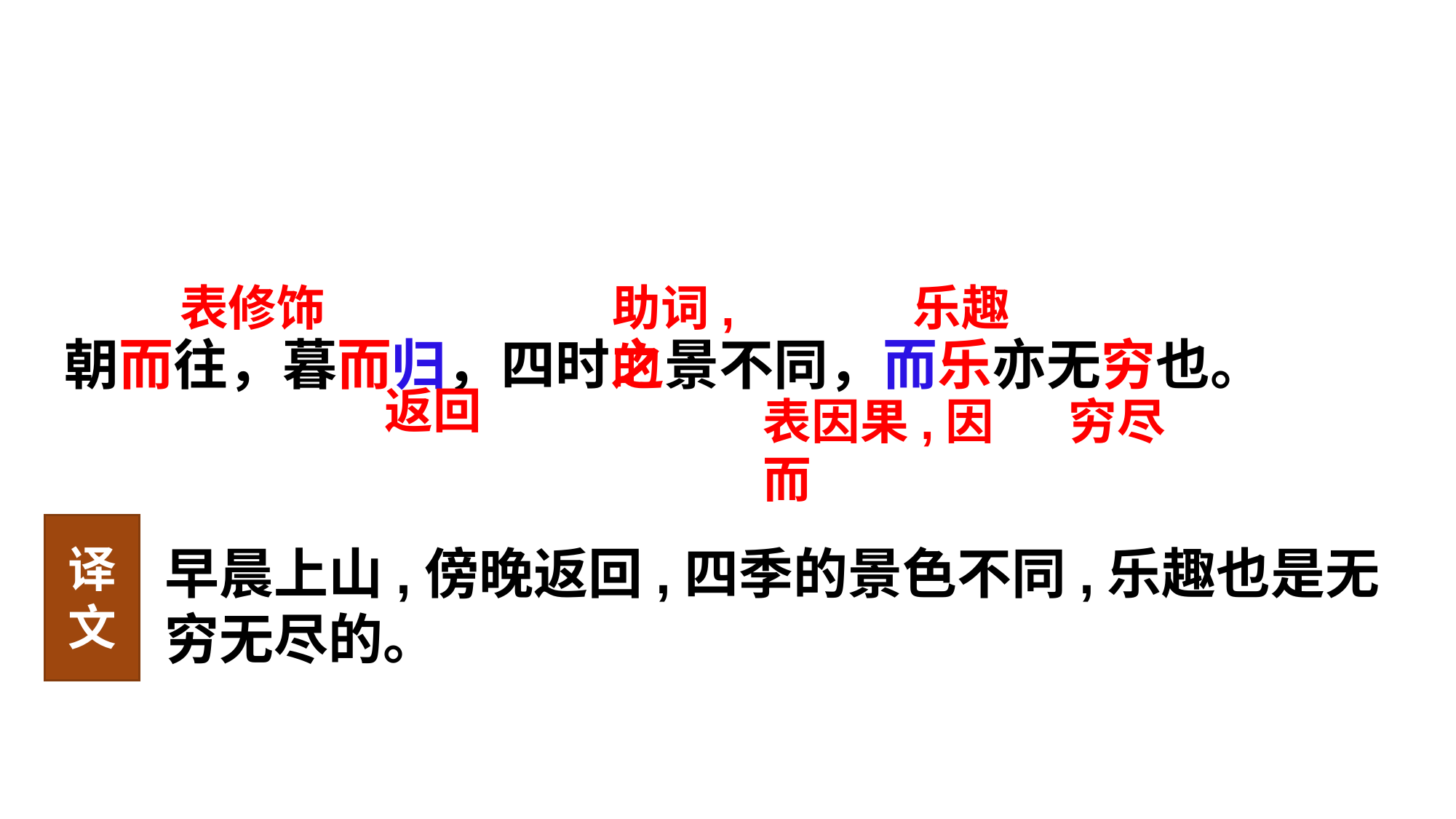

表修饰
助词,的
乐趣
朝而往，暮而归，四时之景不同，而乐亦无穷也。
返回
表因果,因而
穷尽

译文
早晨上山,傍晚返回,四季的景色不同,乐趣也是无穷无尽的。